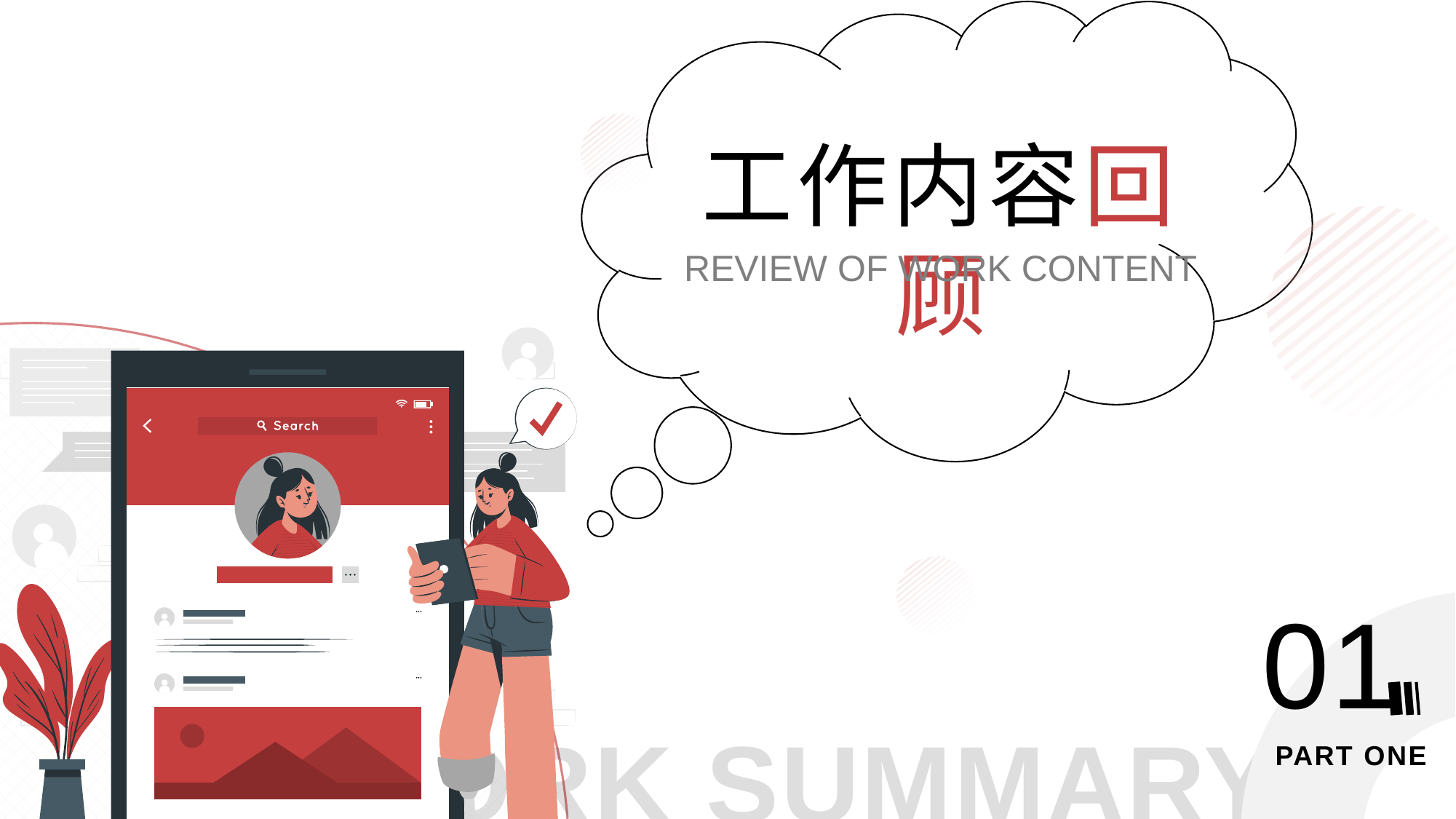

工作内容回顾

REVIEW OF WORK CONTENT

01

WORK SUMMARY
 AND REPORT
PART ONE